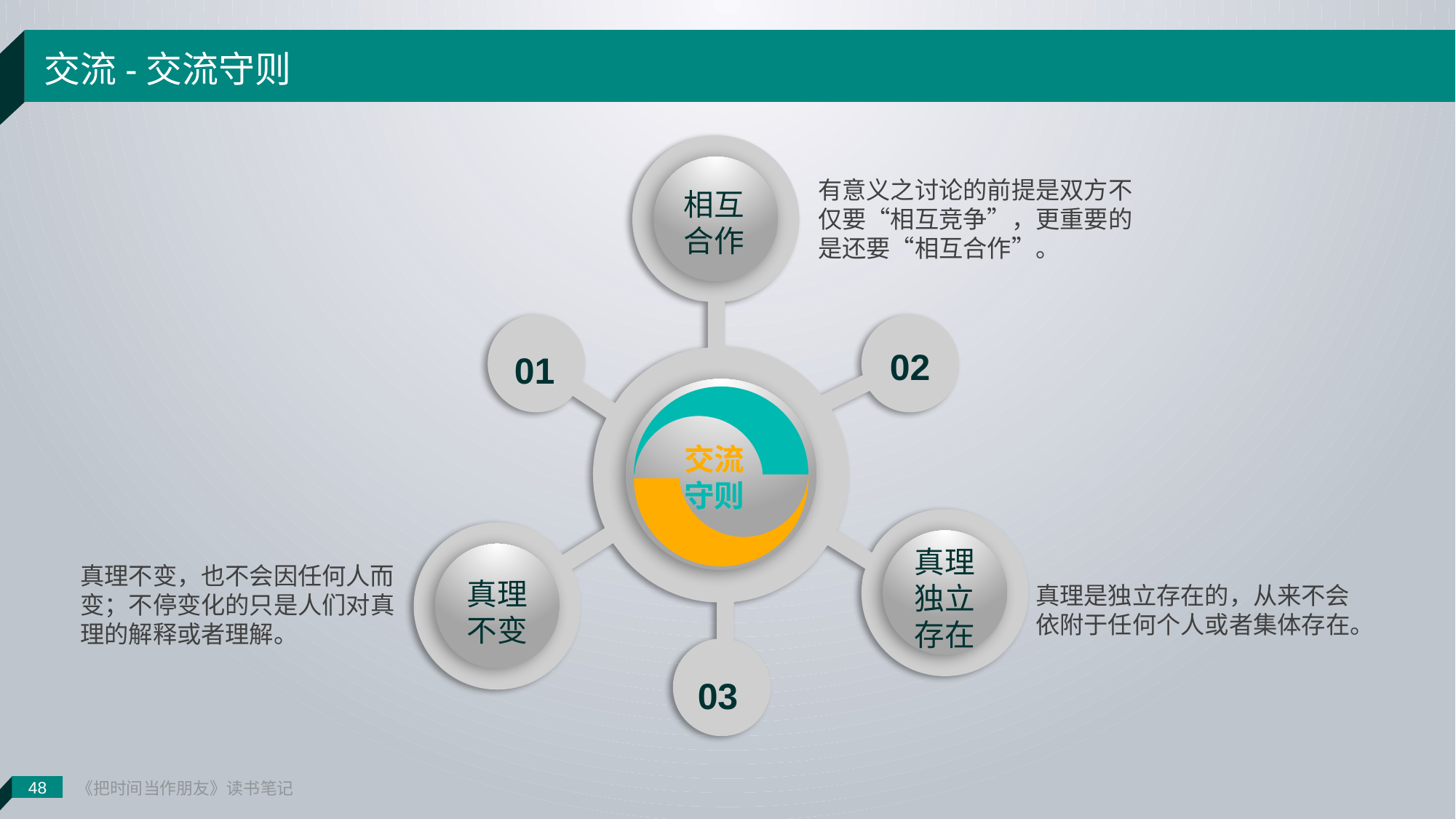

48
《把时间当作朋友》读书笔记

交流-交流守则

有意义之讨论的前提是双方不仅要“相互竞争”，更重要的是还要“相互合作”。
相互
合作
02
01

交流
守则

真理
独立
存在

真理不变，也不会因任何人而变；不停变化的只是人们对真理的解释或者理解。
真理
不变
真理是独立存在的，从来不会依附于任何个人或者集体存在。
03